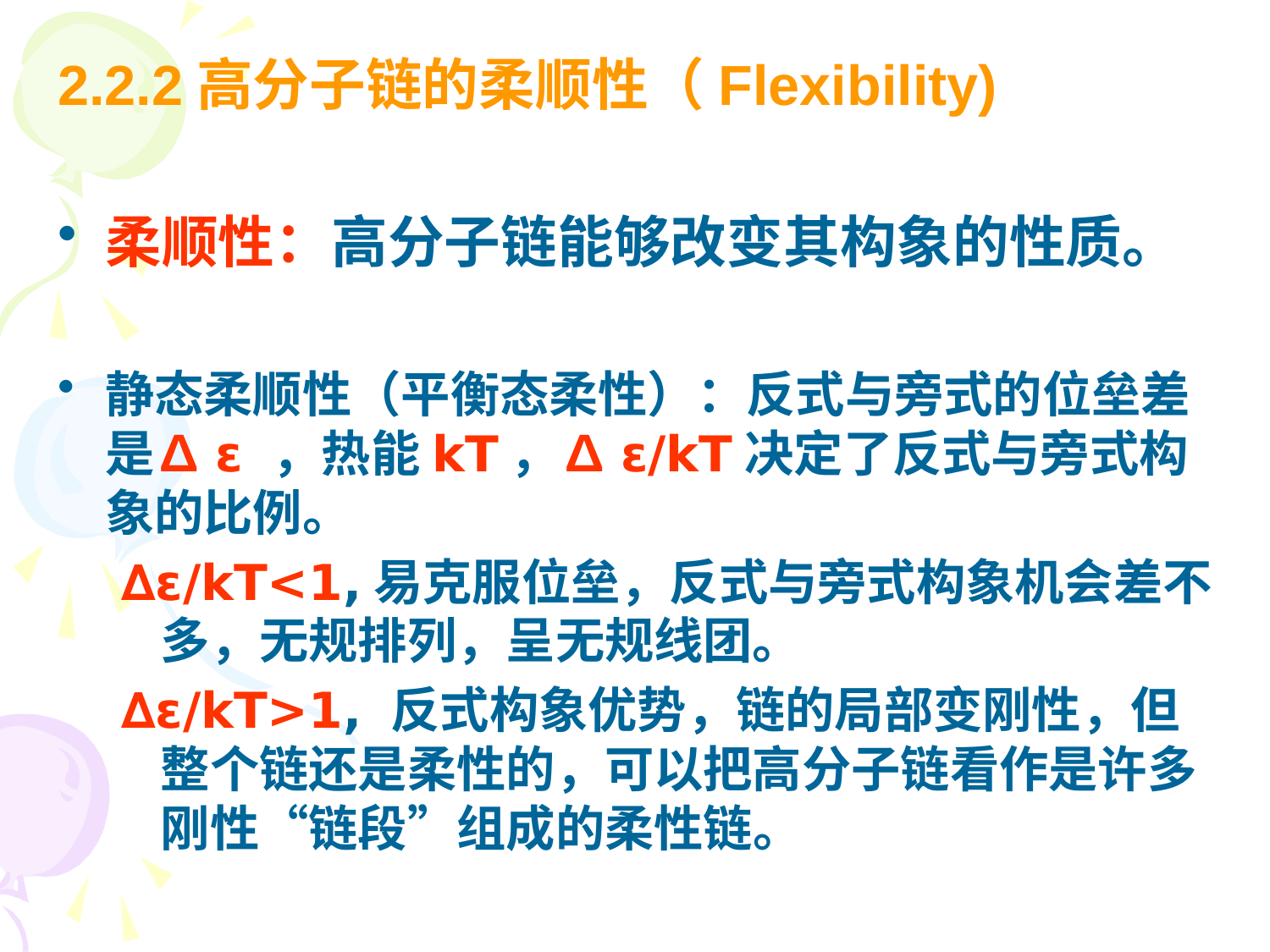

2.2.2高分子链的柔顺性（Flexibility)

柔顺性：高分子链能够改变其构象的性质。

静态柔顺性（平衡态柔性）：反式与旁式的位垒差是∆ε ，热能kT，∆ε/kT决定了反式与旁式构象的比例。
∆ε/kT<1,易克服位垒，反式与旁式构象机会差不多，无规排列，呈无规线团。
∆ε/kT>1, 反式构象优势，链的局部变刚性，但整个链还是柔性的，可以把高分子链看作是许多刚性“链段”组成的柔性链。